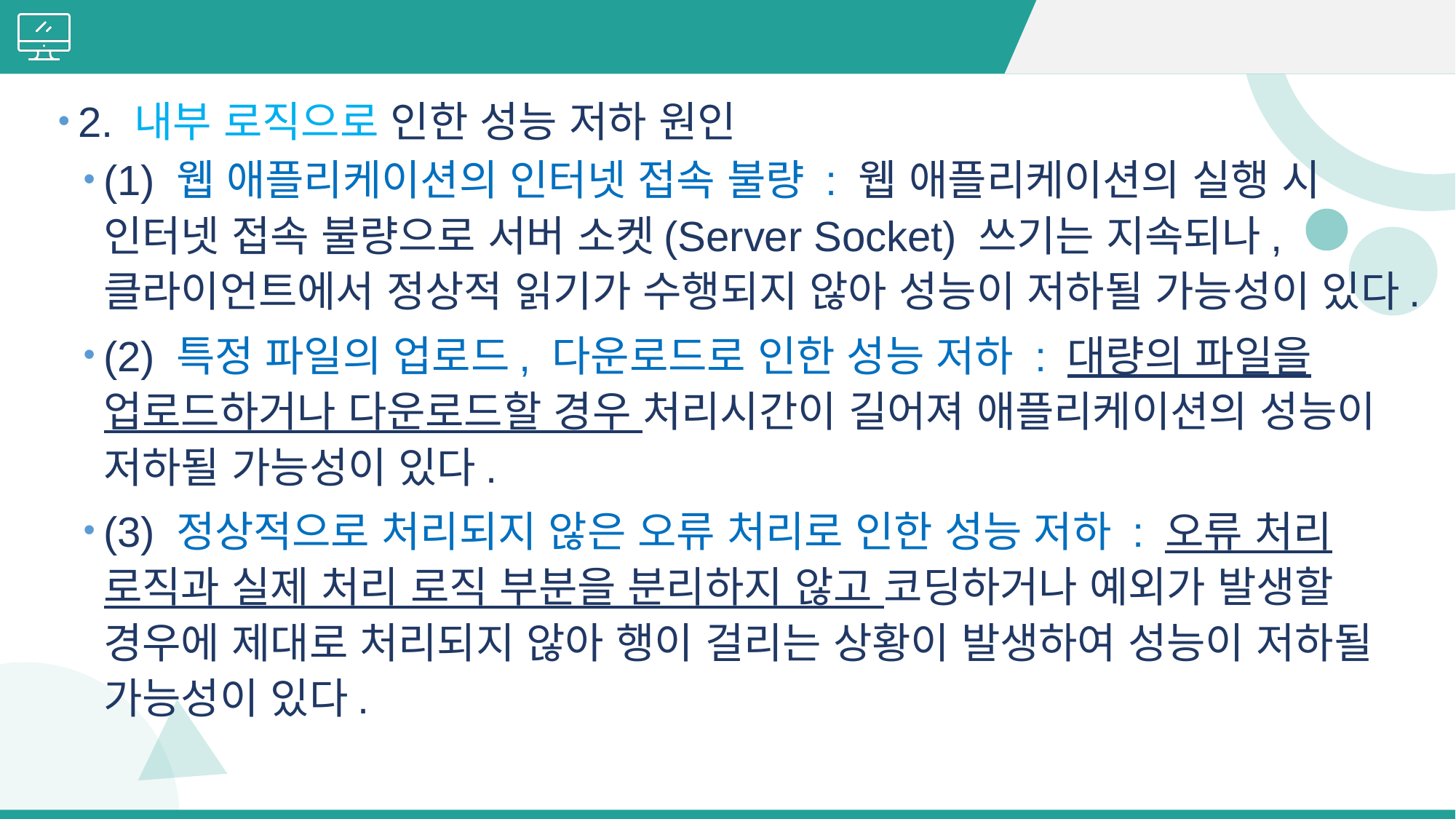

#
2. 내부 로직으로 인한 성능 저하 원인
(1) 웹 애플리케이션의 인터넷 접속 불량 : 웹 애플리케이션의 실행 시 인터넷 접속 불량으로 서버 소켓(Server Socket) 쓰기는 지속되나, 클라이언트에서 정상적 읽기가 수행되지 않아 성능이 저하될 가능성이 있다.
(2) 특정 파일의 업로드, 다운로드로 인한 성능 저하 : 대량의 파일을 업로드하거나 다운로드할 경우 처리시간이 길어져 애플리케이션의 성능이 저하될 가능성이 있다.
(3) 정상적으로 처리되지 않은 오류 처리로 인한 성능 저하 : 오류 처리 로직과 실제 처리 로직 부분을 분리하지 않고 코딩하거나 예외가 발생할 경우에 제대로 처리되지 않아 행이 걸리는 상황이 발생하여 성능이 저하될 가능성이 있다.